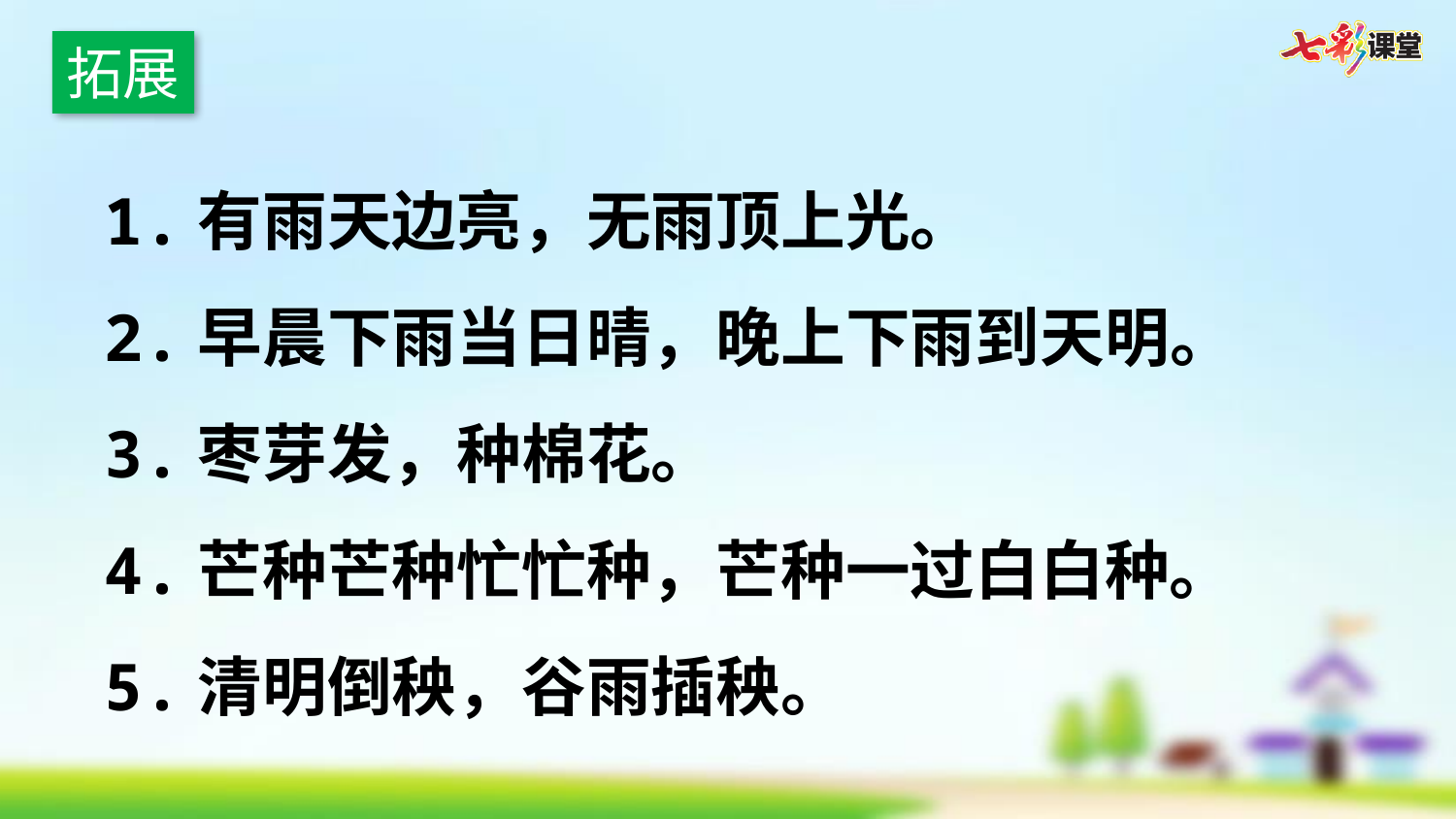

拓展
1.有雨天边亮，无雨顶上光。
2.早晨下雨当日晴，晚上下雨到天明。
3.枣芽发，种棉花。
4.芒种芒种忙忙种，芒种一过白白种。
5.清明倒秧，谷雨插秧。